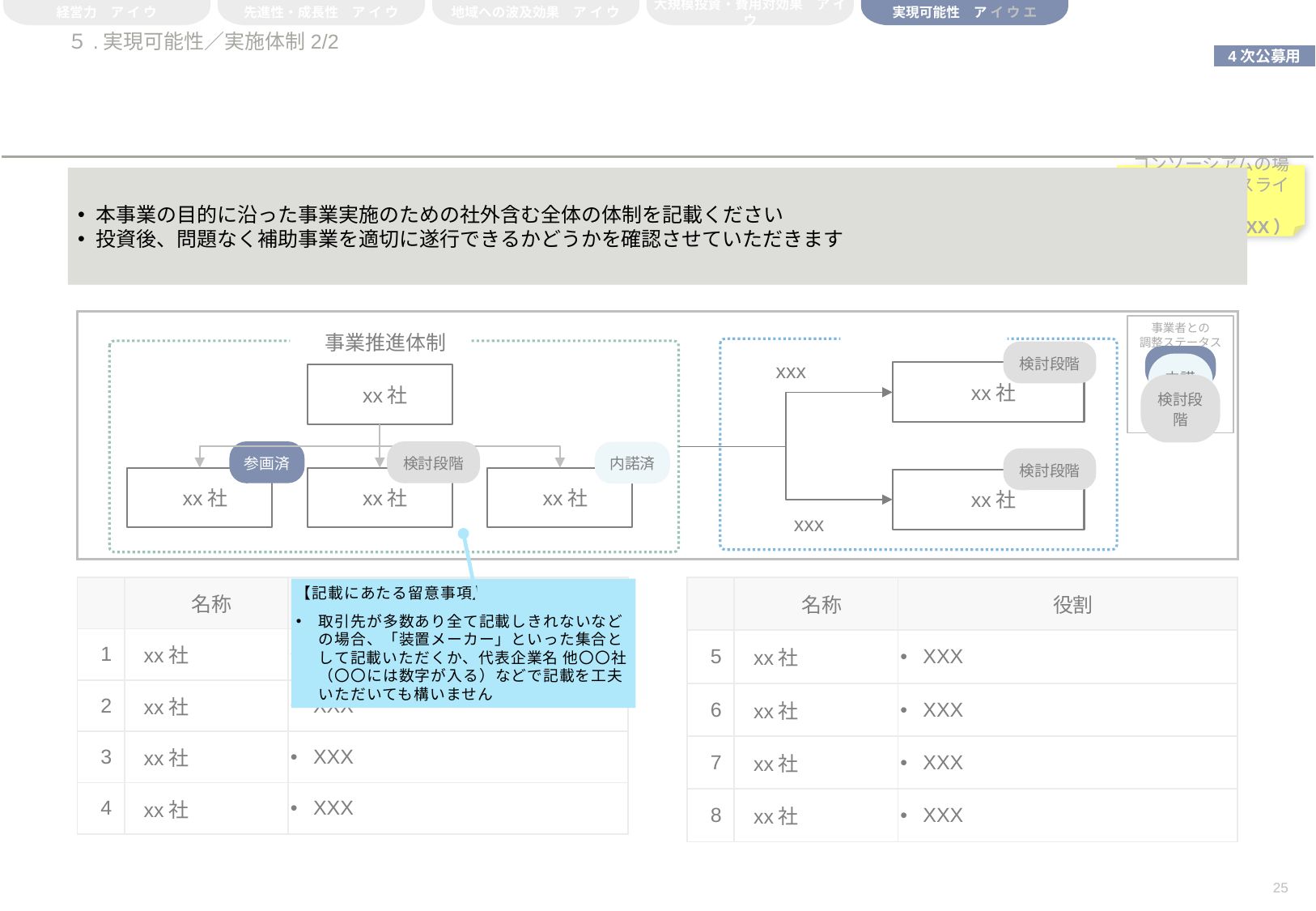

経営力　ア イ ウ
先進性・成長性　ア イ ウ
地域への波及効果　ア イ ウ
大規模投資・費用対効果　ア イ ウ
実現可能性　ア イ ウ エ
# ５.実現可能性／実施体制2/2

コンソーシアムの場合、各社毎にスライド作成
（株式会社XXXX）
本事業の目的に沿った事業実施のための社外含む全体の体制を記載ください
投資後、問題なく補助事業を適切に遂行できるかどうかを確認させていただきます

事業者との
調整ステータス
外注先・アドバイザー
事業推進体制

xxx
検討段階
参画済
xx社
xx社
内諾済
検討段階
検討段階
内諾済
参画済
検討段階
xx社
xx社
xx社
xx社
xxx
|  | 名称 | 役割 |
| --- | --- | --- |
| 1 | xx社 | XXX |
| 2 | xx社 | XXX |
| 3 | xx社 | XXX |
| 4 | xx社 | XXX |
|  | 名称 | 役割 |
| --- | --- | --- |
| 5 | xx社 | XXX |
| 6 | xx社 | XXX |
| 7 | xx社 | XXX |
| 8 | xx社 | XXX |
【記載にあたる留意事項】
取引先が多数あり全て記載しきれないなどの場合、「装置メーカー」といった集合として記載いただくか、代表企業名 他〇〇社（〇〇には数字が入る）などで記載を工夫いただいても構いません